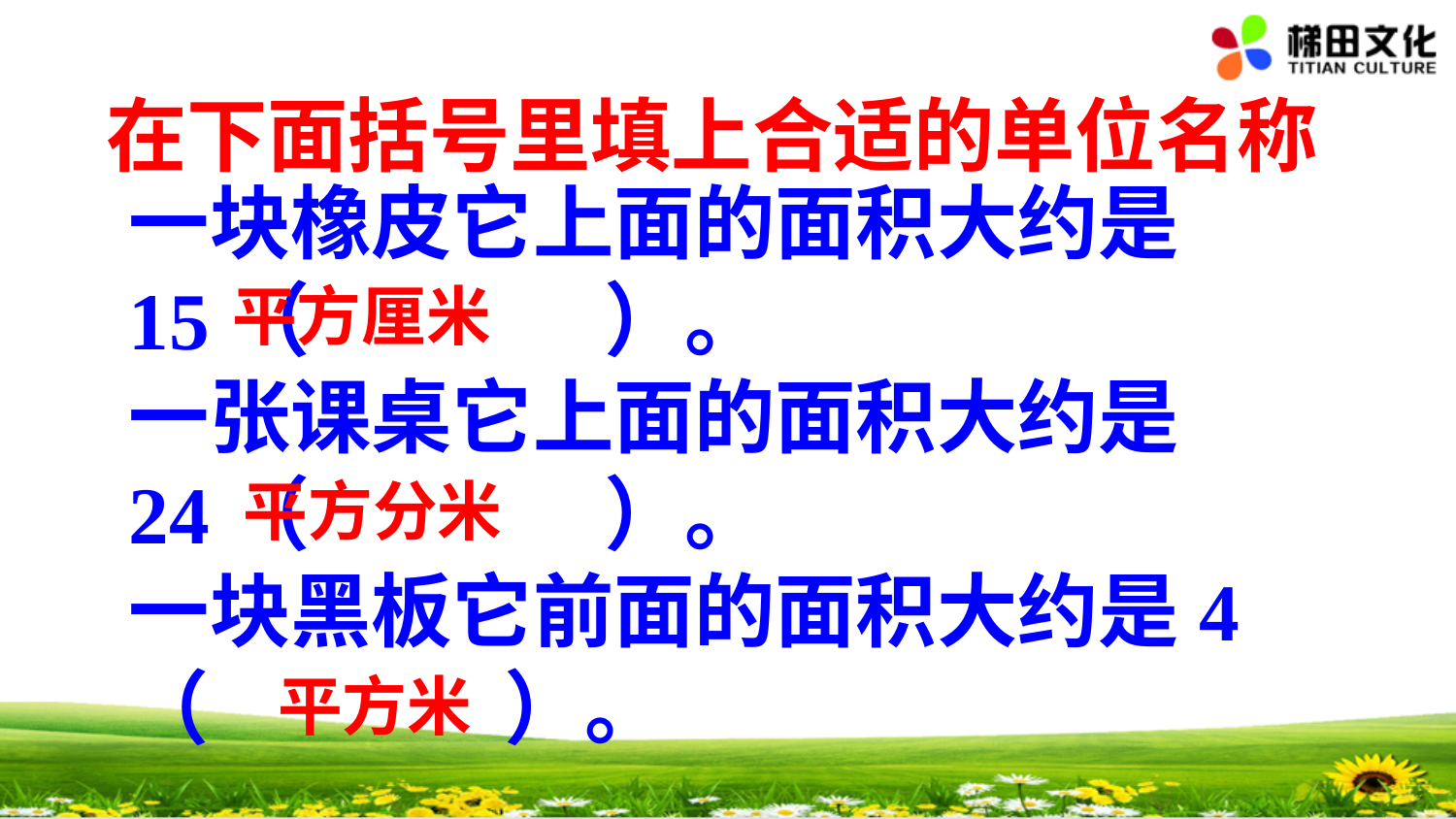

在下面括号里填上合适的单位名称
一块橡皮它上面的面积大约是15（                ）。
一张课桌它上面的面积大约是24（                ）。
一块黑板它前面的面积大约是4 （                ）。
平方厘米
平方分米
平方米